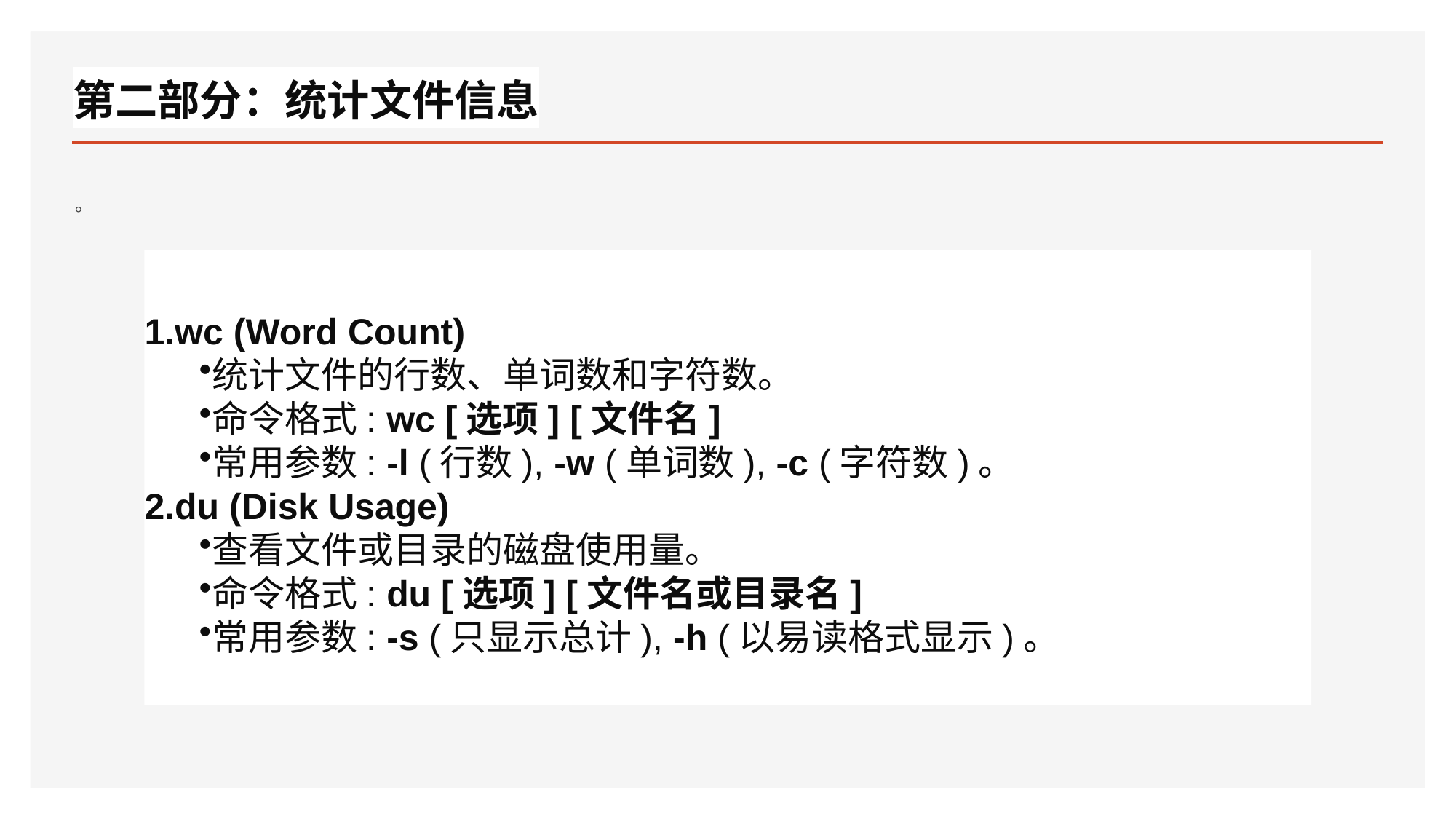

# 第二部分：统计文件信息
。

wc (Word Count)
统计文件的行数、单词数和字符数。
命令格式: wc [选项] [文件名]
常用参数: -l (行数), -w (单词数), -c (字符数)。
du (Disk Usage)
查看文件或目录的磁盘使用量。
命令格式: du [选项] [文件名或目录名]
常用参数: -s (只显示总计), -h (以易读格式显示)。